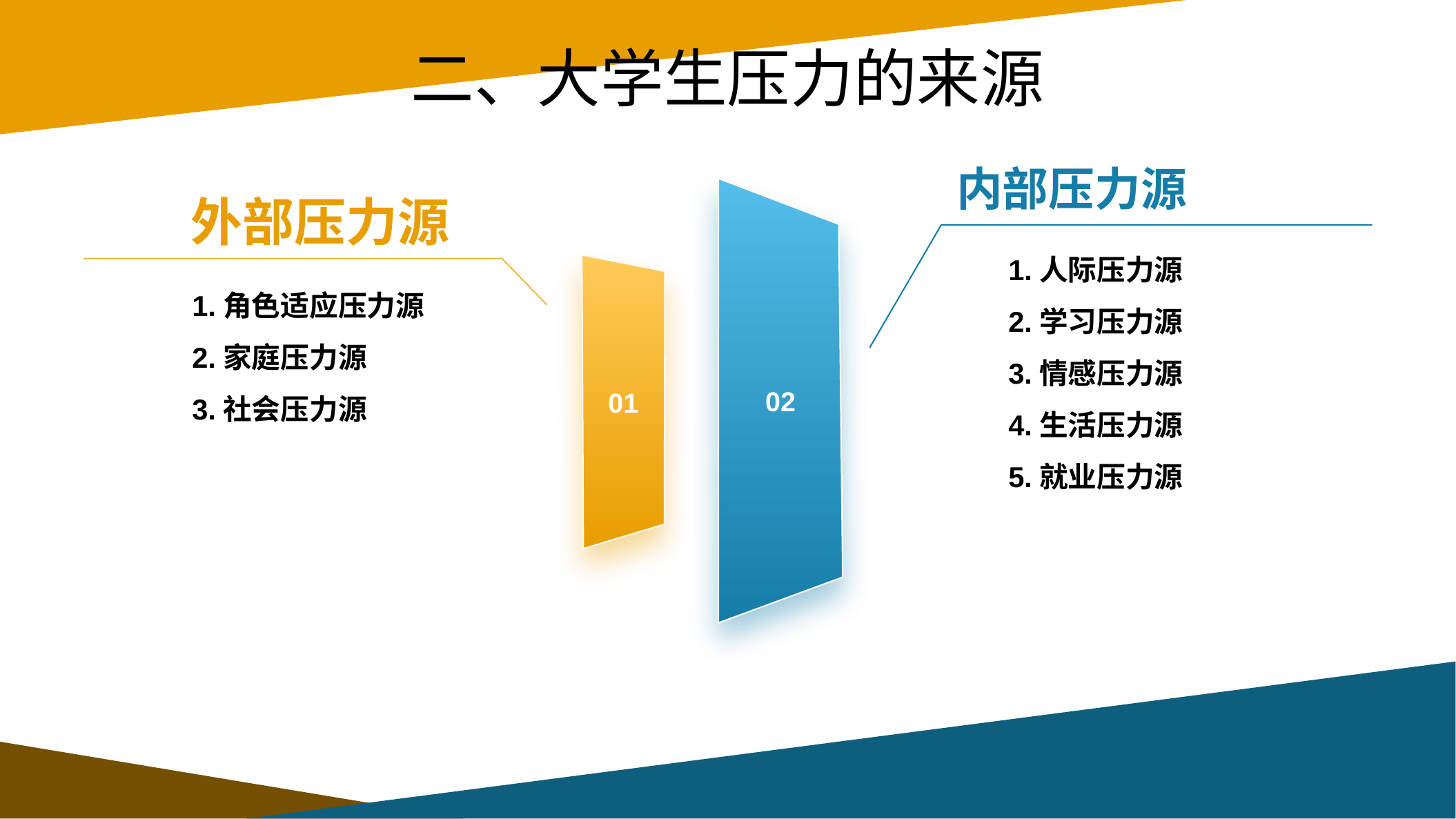

# 二、大学生压力的来源
内部压力源
02
外部压力源

1.人际压力源
2.学习压力源
3.情感压力源
4.生活压力源
5.就业压力源

01

1.角色适应压力源
2.家庭压力源
3.社会压力源